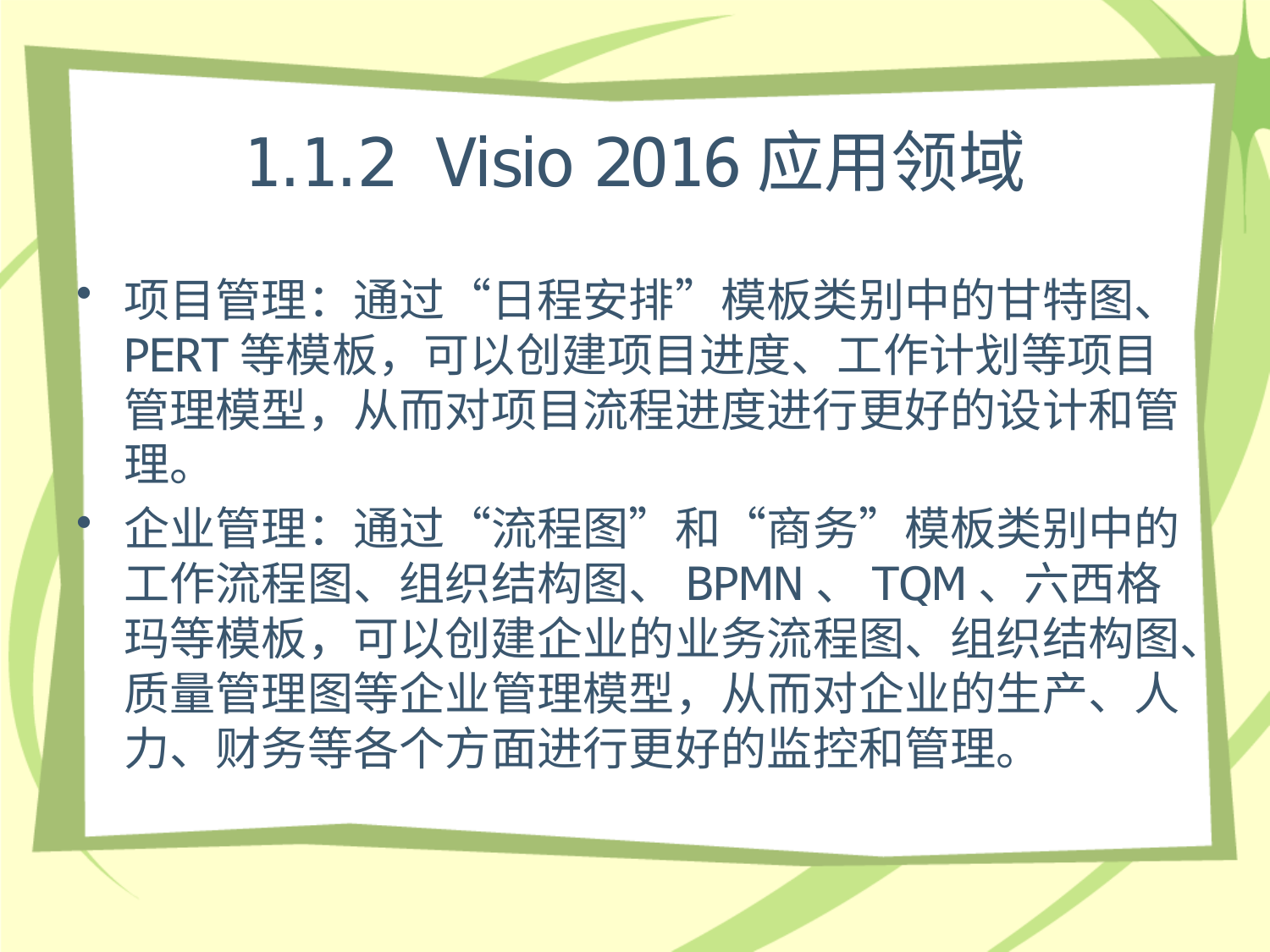

# 1.1.2  Visio 2016应用领域
项目管理：通过“日程安排”模板类别中的甘特图、PERT等模板，可以创建项目进度、工作计划等项目管理模型，从而对项目流程进度进行更好的设计和管理。
企业管理：通过“流程图”和“商务”模板类别中的工作流程图、组织结构图、BPMN、TQM、六西格玛等模板，可以创建企业的业务流程图、组织结构图、质量管理图等企业管理模型，从而对企业的生产、人力、财务等各个方面进行更好的监控和管理。